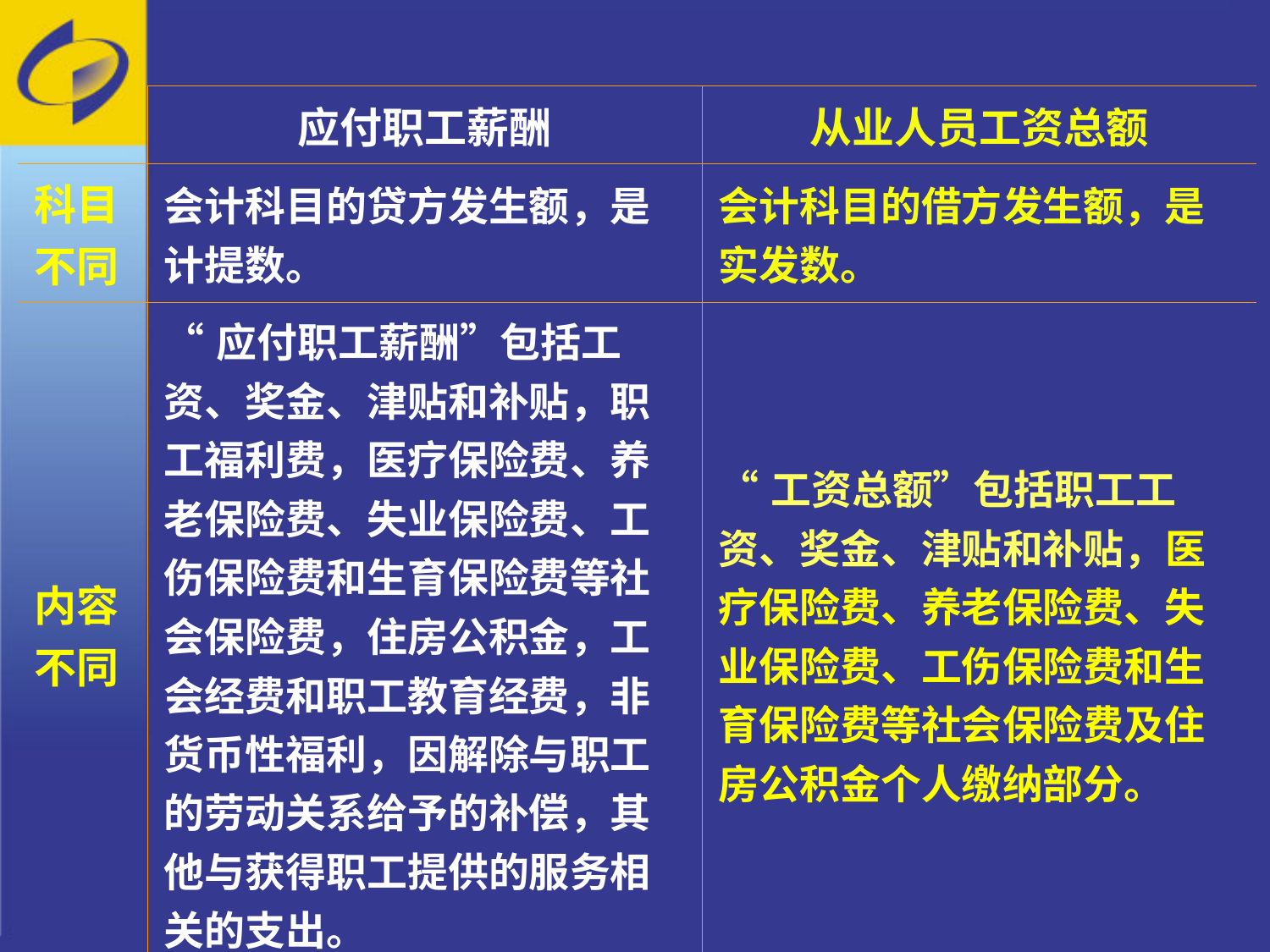

|  | 应付职工薪酬 | 从业人员工资总额 |
| --- | --- | --- |
| 科目不同 | 会计科目的贷方发生额，是计提数。 | 会计科目的借方发生额，是实发数。 |
| 内容不同 | “应付职工薪酬”包括工资、奖金、津贴和补贴，职工福利费，医疗保险费、养老保险费、失业保险费、工伤保险费和生育保险费等社会保险费，住房公积金，工会经费和职工教育经费，非货币性福利，因解除与职工的劳动关系给予的补偿，其他与获得职工提供的服务相关的支出。 | “工资总额”包括职工工资、奖金、津贴和补贴，医疗保险费、养老保险费、失业保险费、工伤保险费和生育保险费等社会保险费及住房公积金个人缴纳部分。 |